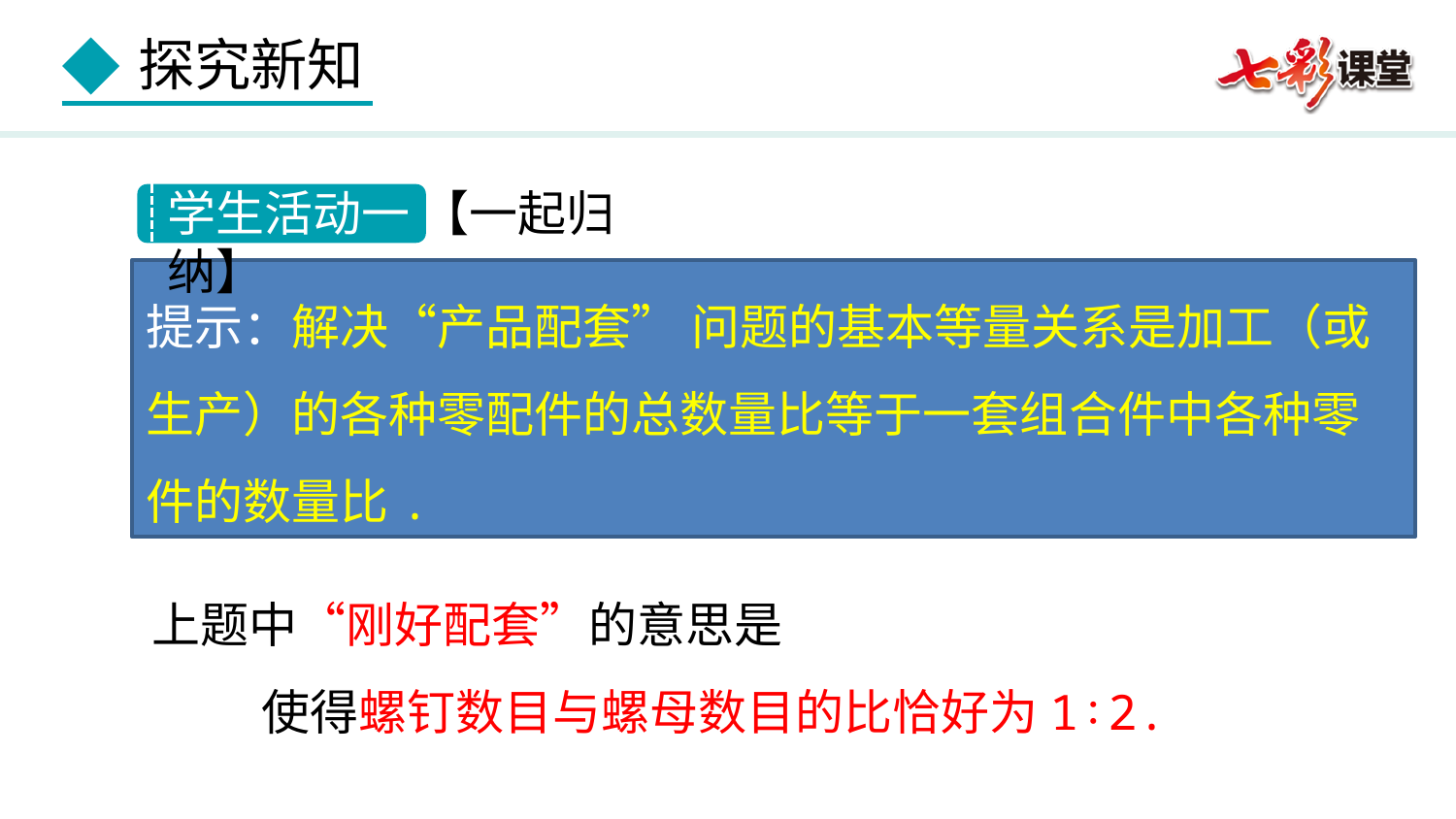

学生活动一 【一起归纳】

提示：解决“产品配套” 问题的基本等量关系是加工（或生产）的各种零配件的总数量比等于一套组合件中各种零件的数量比.
上题中“刚好配套”的意思是
         使得螺钉数目与螺母数目的比恰好为1∶2.